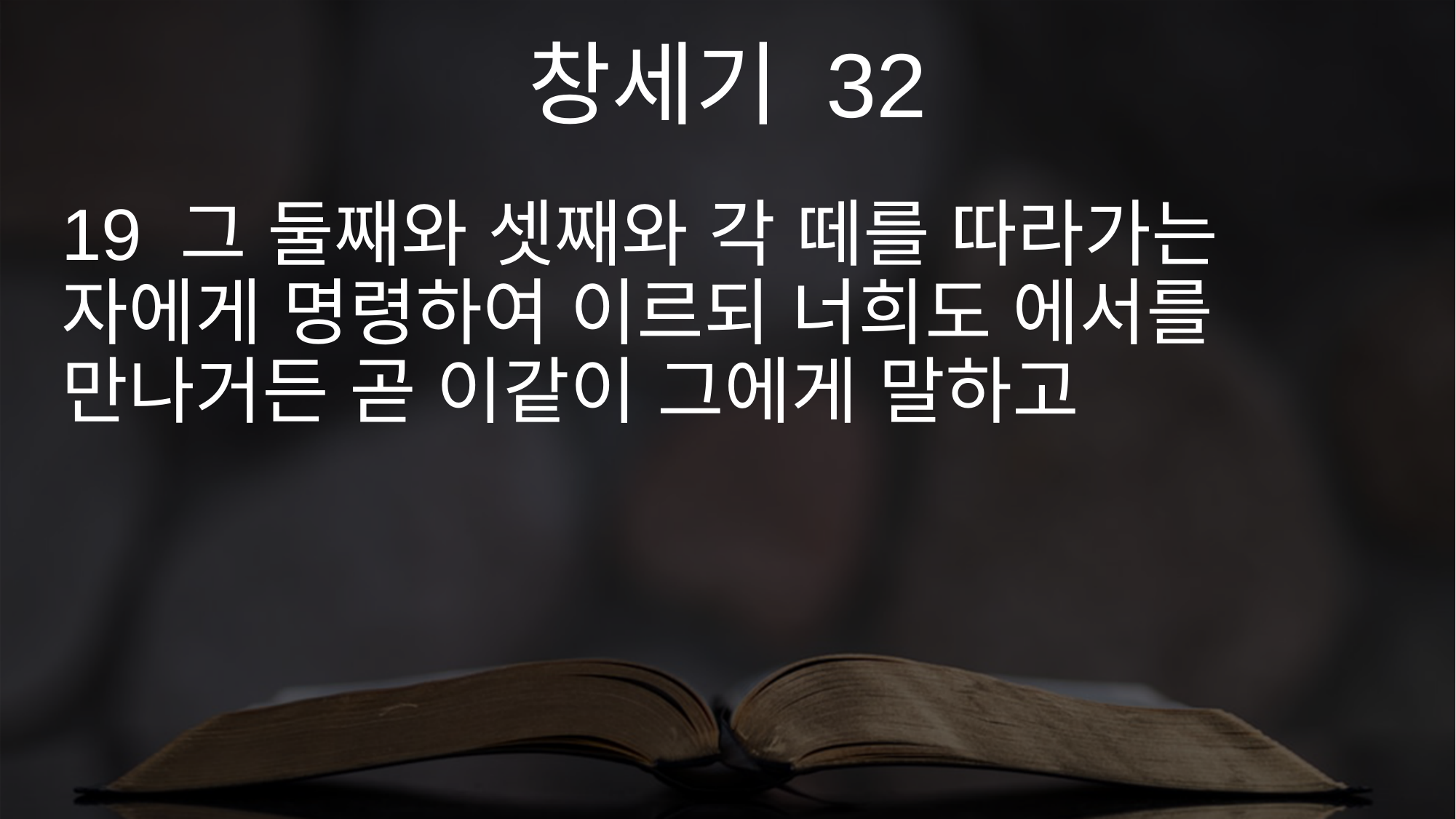

창세기 32
19 그 둘째와 셋째와 각 떼를 따라가는 자에게 명령하여 이르되 너희도 에서를 만나거든 곧 이같이 그에게 말하고